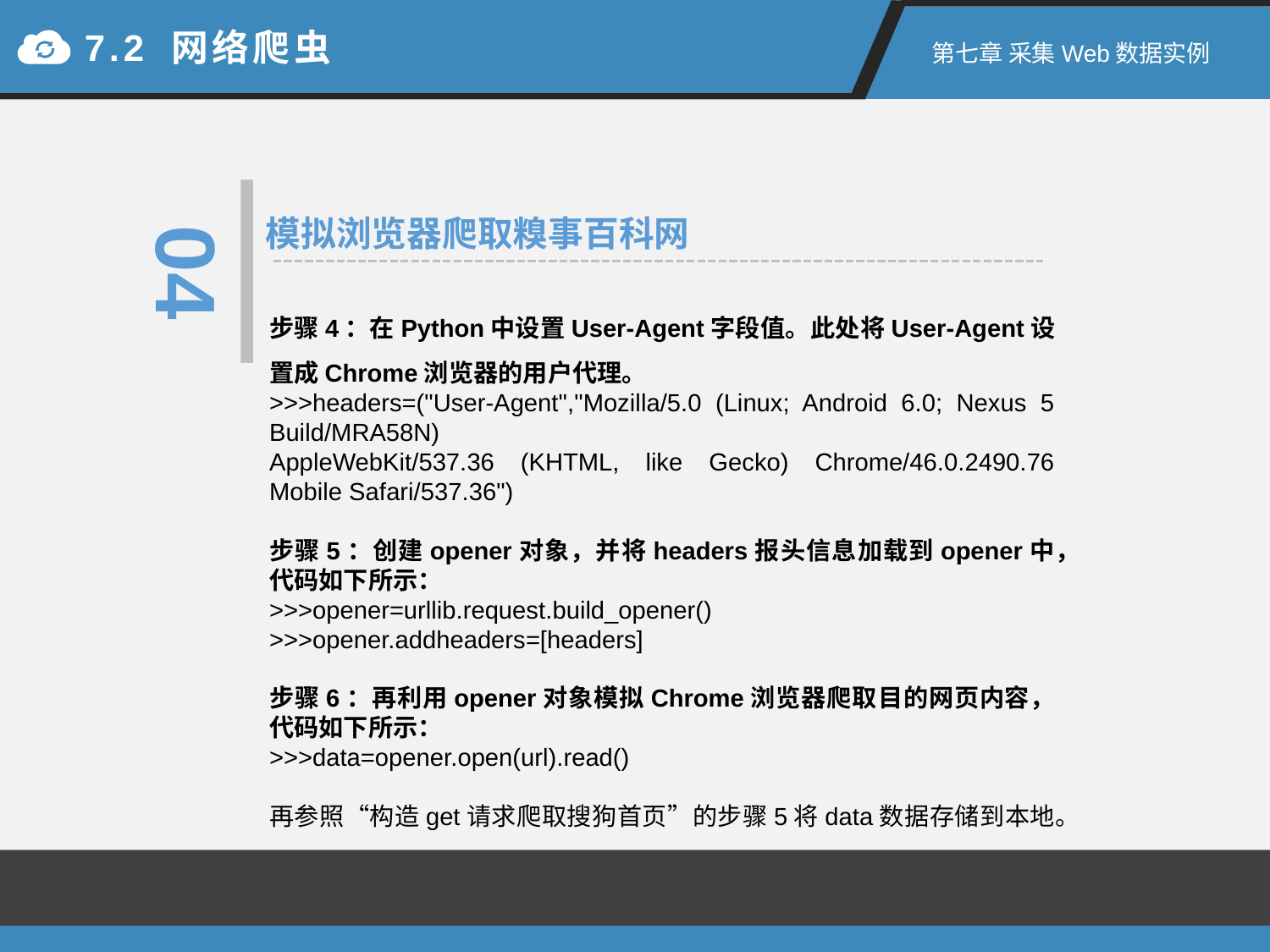

7.2 网络爬虫

第七章 采集Web数据实例

04
模拟浏览器爬取糗事百科网

步骤4：在Python中设置User-Agent字段值。此处将User-Agent设置成Chrome浏览器的用户代理。
>>>headers=("User-Agent","Mozilla/5.0 (Linux; Android 6.0; Nexus 5 Build/MRA58N)
AppleWebKit/537.36 (KHTML, like Gecko) Chrome/46.0.2490.76 Mobile Safari/537.36")

步骤5：创建opener对象，并将headers报头信息加载到opener中，代码如下所示：
>>>opener=urllib.request.build_opener()
>>>opener.addheaders=[headers]

步骤6：再利用opener对象模拟Chrome浏览器爬取目的网页内容，代码如下所示：
>>>data=opener.open(url).read()

再参照“构造get请求爬取搜狗首页”的步骤5将data数据存储到本地。